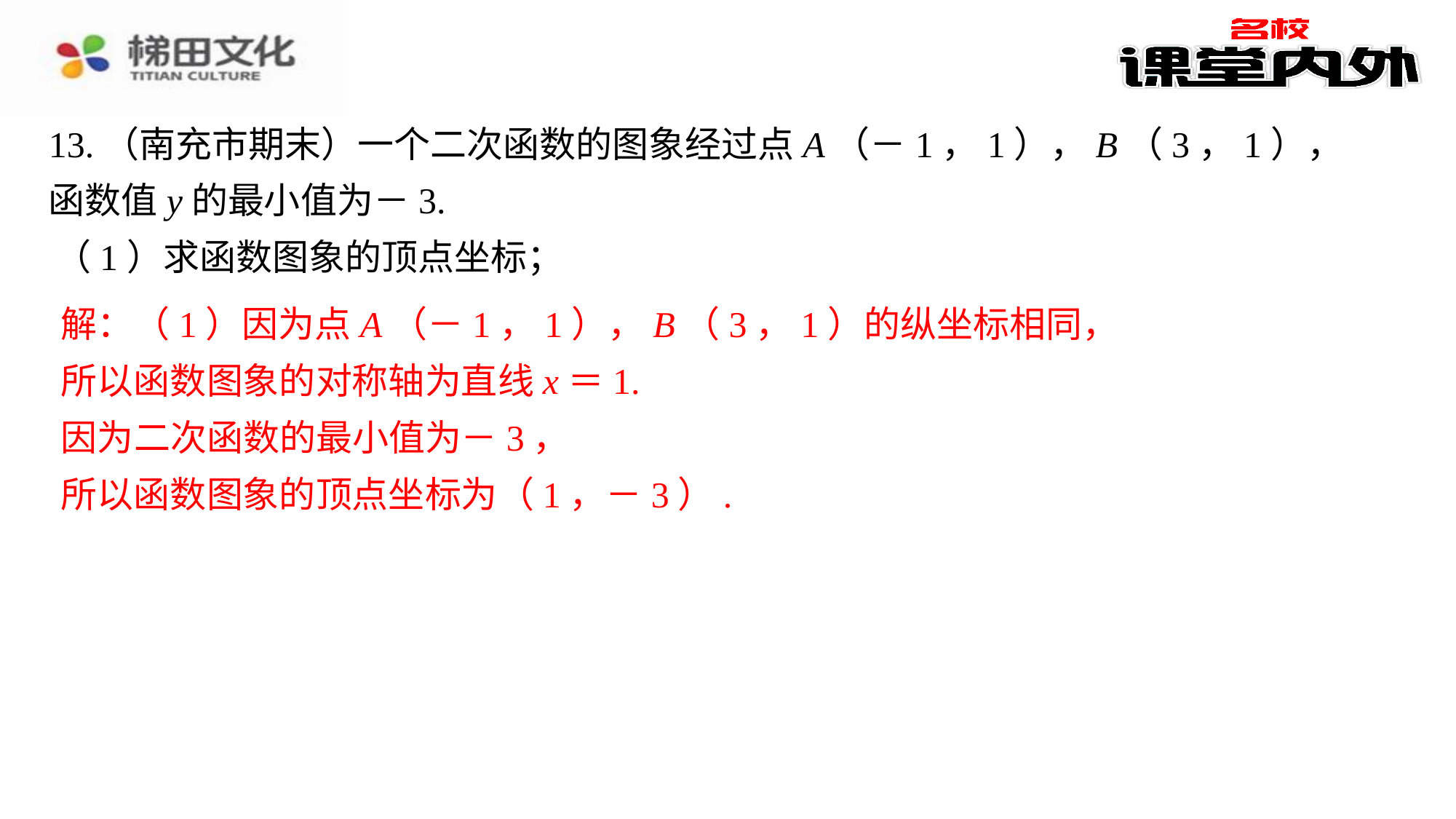

13.（南充市期末）一个二次函数的图象经过点A（－1，1），B（3，1），函数值y的最小值为－3.
（1）求函数图象的顶点坐标；
－2.⁠
解：（1）因为点A（－1，1），B（3，1）的纵坐标相同，
所以函数图象的对称轴为直线x＝1.
因为二次函数的最小值为－3，
所以函数图象的顶点坐标为（1，－3）.